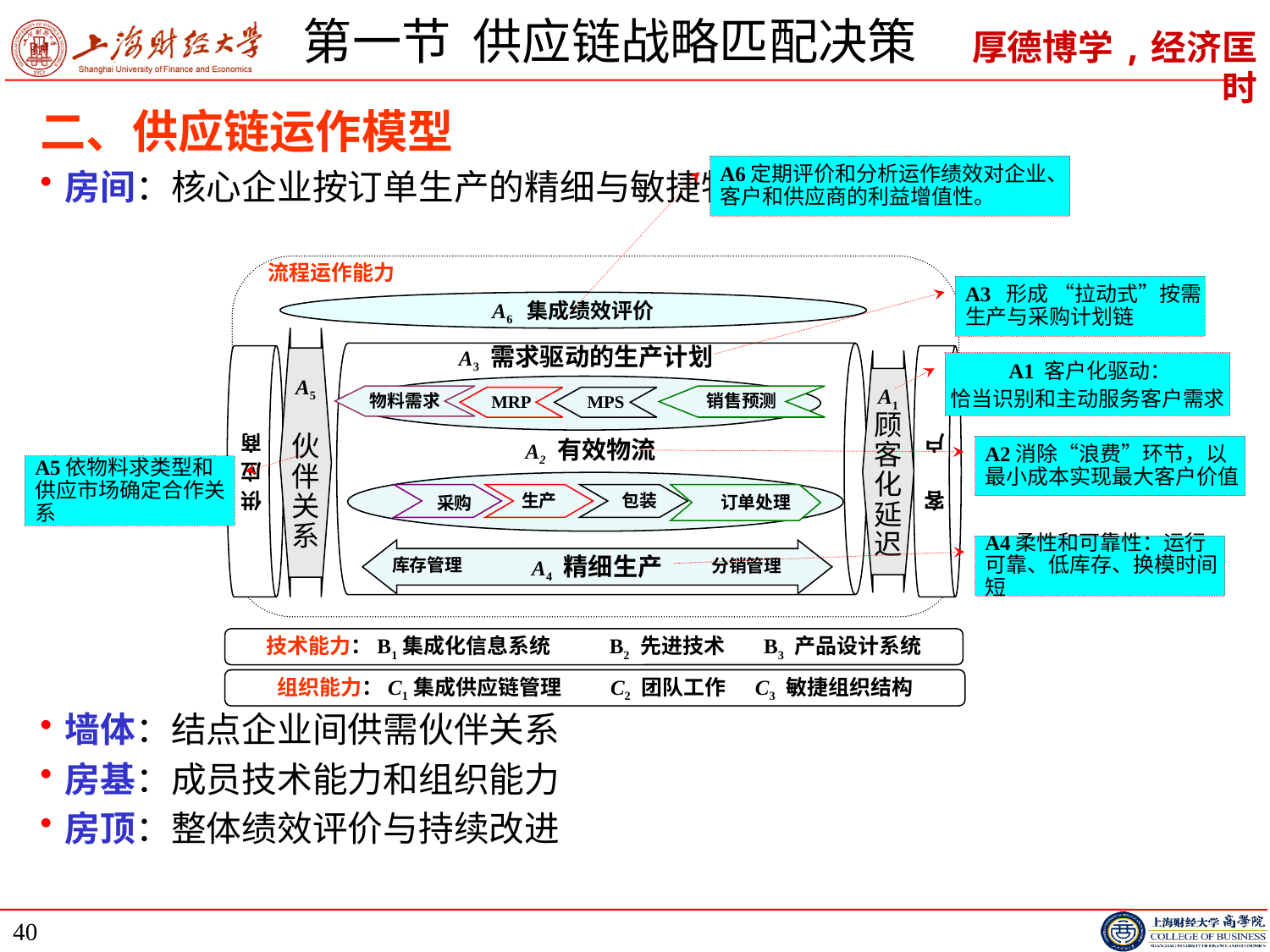

# 第一节  供应链战略匹配决策
二、供应链运作模型
房间：核心企业按订单生产的精细与敏捷物料流运作

墙体：结点企业间供需伙伴关系
房基：成员技术能力和组织能力
房顶：整体绩效评价与持续改进
A6定期评价和分析运作绩效对企业、客户和供应商的利益增值性。

流程运作能力
A6   集成绩效评价
A5

伙
伴
关
系
A3  需求驱动的生产计划
A1
顾
客
化
延
迟

物料需求
销售预测
MRP
MPS
A2  有效物流
供
应
商
客

户

  采购
生产
  包装
    订单处理
A4  精细生产

库存管理
分销管理
技术能力：B1集成化信息系统           B2 先进技术       B3 产品设计系统
组织能力：C1集成供应链管理         C2 团队工作     C3 敏捷组织结构
A3  形成 “拉动式”按需生产与采购计划链
 A1 客户化驱动：
恰当识别和主动服务客户需求
A2消除“浪费”环节，以最小成本实现最大客户价值
A5依物料求类型和供应市场确定合作关系
A4柔性和可靠性：运行可靠、低库存、换模时间短
40